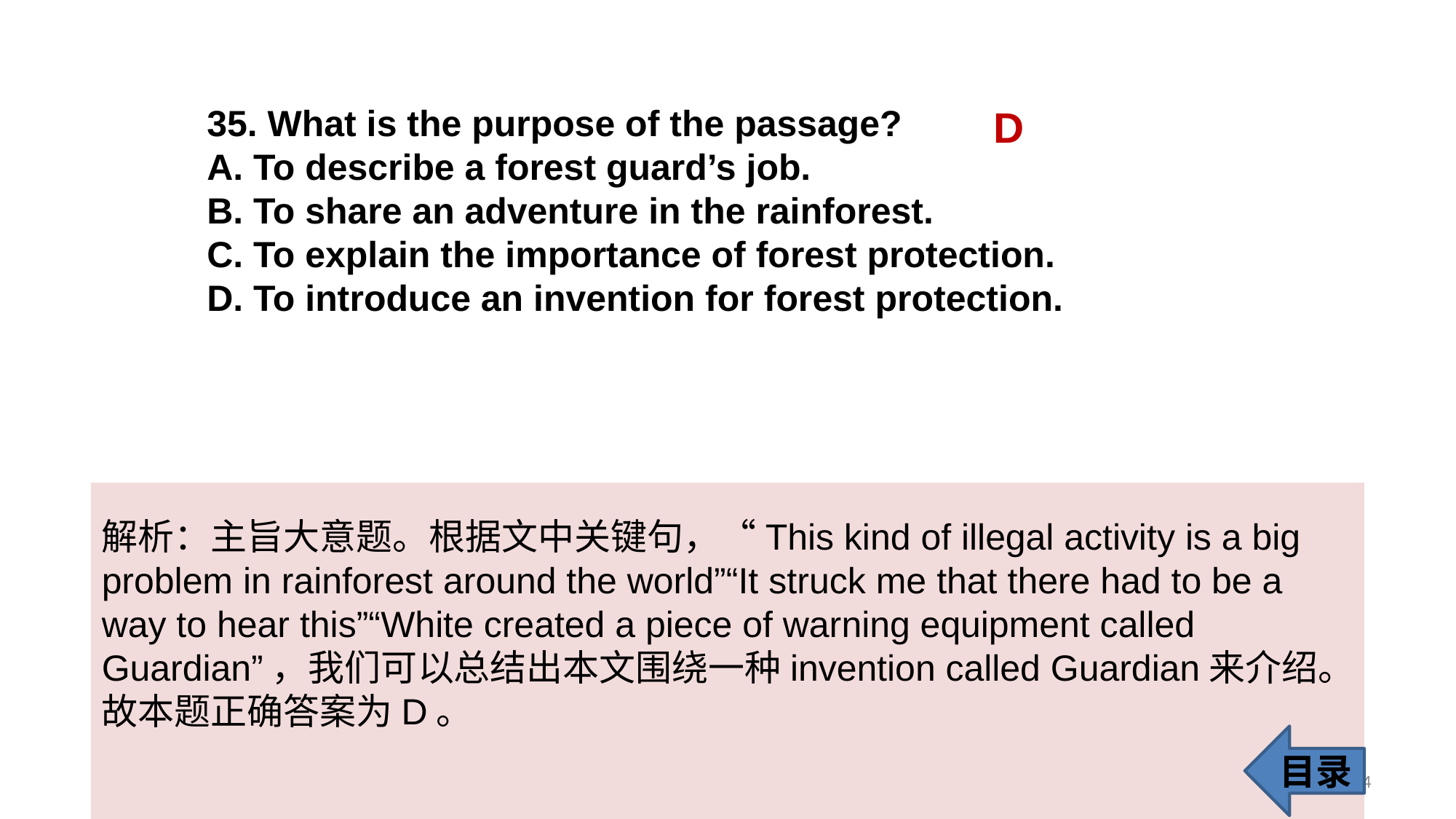

35. What is the purpose of the passage?
A. To describe a forest guard’s job.
B. To share an adventure in the rainforest.
C. To explain the importance of forest protection.
D. To introduce an invention for forest protection.
D

解析：主旨大意题。根据文中关键句，“This kind of illegal activity is a big
problem in rainforest around the world”“It struck me that there had to be a way to hear this”“White created a piece of warning equipment called Guardian”，我们可以总结出本文围绕一种invention called Guardian来介绍。故本题正确答案为D。
目录
34